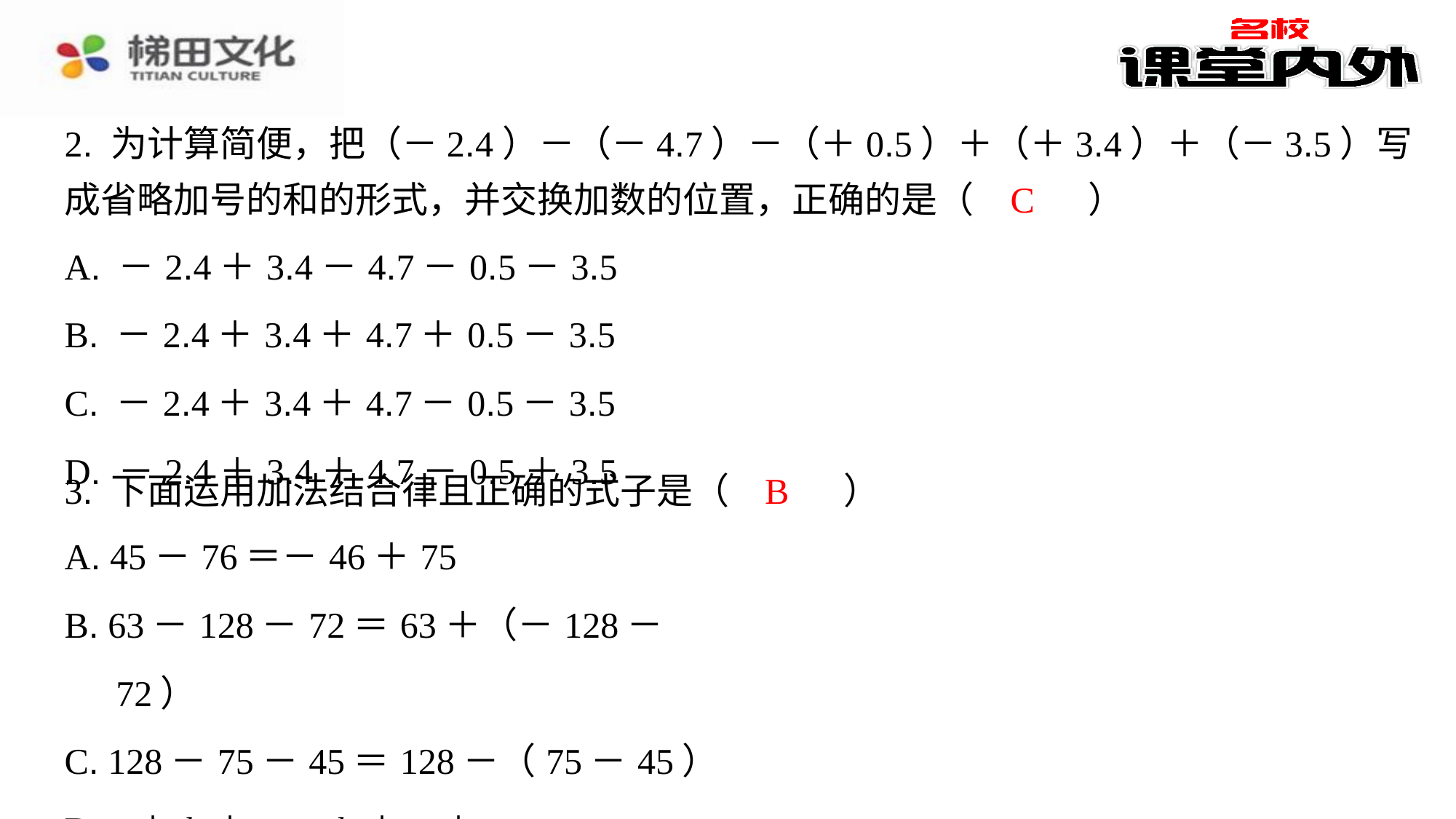

2. 为计算简便，把（－2.4）－（－4.7）－（＋0.5）＋（＋3.4）＋（－3.5）写
成省略加号的和的形式，并交换加数的位置，正确的是（　C　）
C
| A. －2.4＋3.4－4.7－0.5－3.5 |
| --- |
| B. －2.4＋3.4＋4.7＋0.5－3.5 |
| C. －2.4＋3.4＋4.7－0.5－3.5 |
| D. －2.4＋3.4＋4.7－0.5＋3.5 |
B
3. 下面运用加法结合律且正确的式子是（　B　）
| A. 45－76＝－46＋75 |
| --- |
| B. 63－128－72＝63＋（－128－72） |
| C. 128－75－45＝128－（75－45） |
| D. a ＋ b ＋ c ＝ b ＋ a ＋ c |